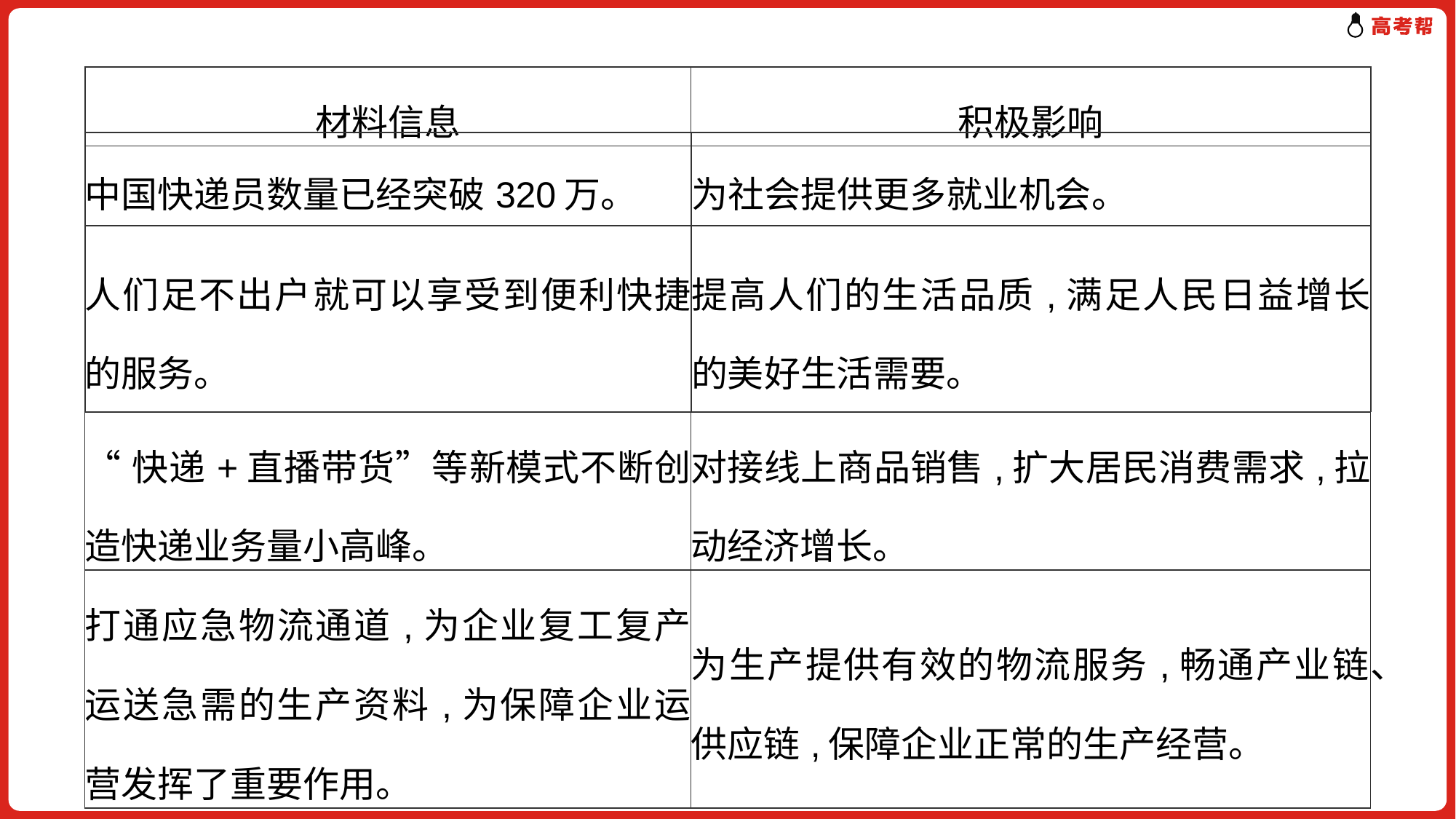

| 材料信息 | 积极影响 |
| --- | --- |
| 中国快递员数量已经突破320万。 | 为社会提供更多就业机会。 |
| --- | --- |
| 人们足不出户就可以享受到便利快捷的服务。 | 提高人们的生活品质,满足人民日益增长的美好生活需要。 |
| “快递+直播带货”等新模式不断创造快递业务量小高峰。 | 对接线上商品销售,扩大居民消费需求,拉动经济增长。 |
| --- | --- |
| 打通应急物流通道,为企业复工复产运送急需的生产资料,为保障企业运营发挥了重要作用。 | 为生产提供有效的物流服务,畅通产业链、供应链,保障企业正常的生产经营。 |